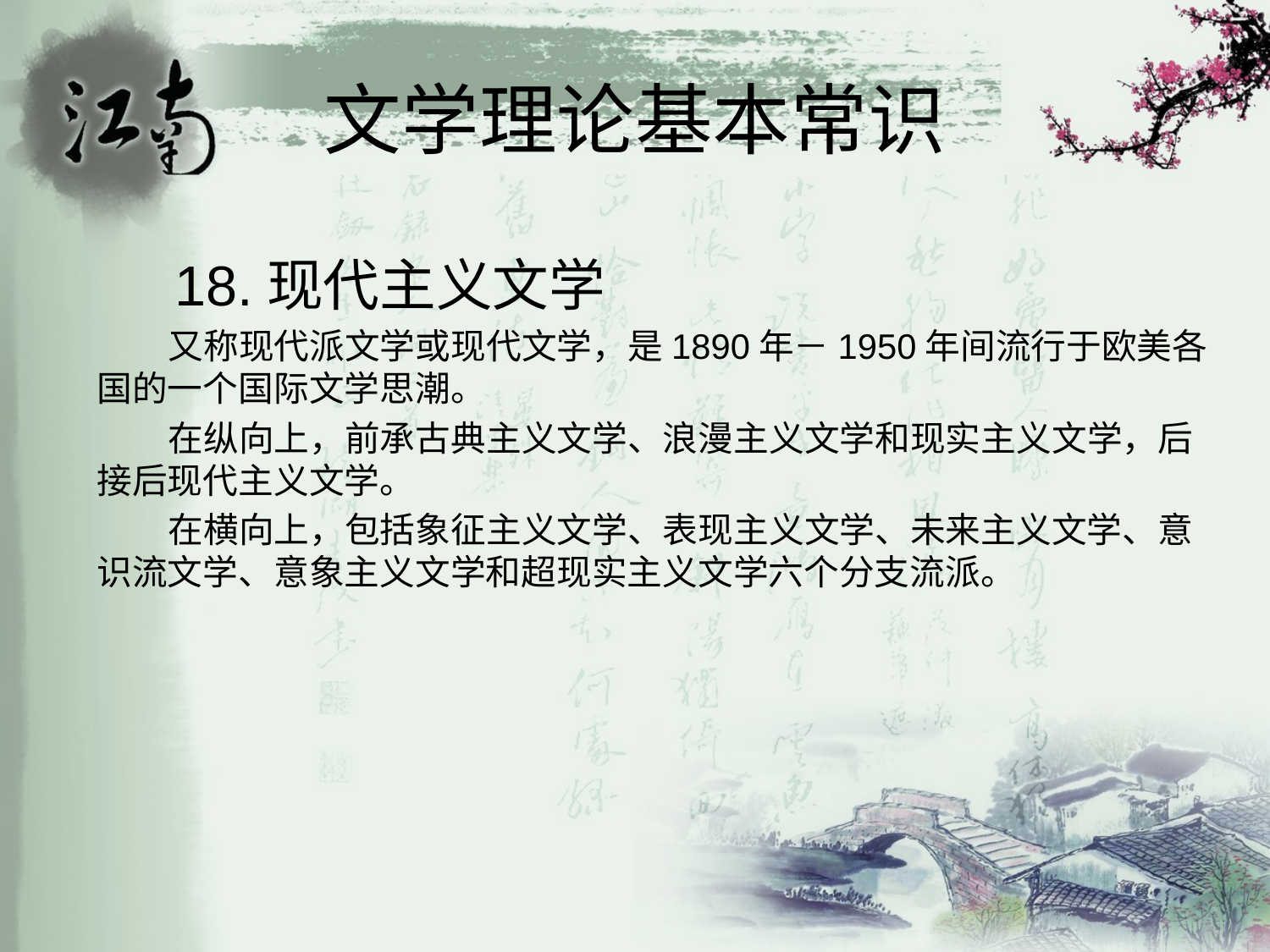

# 文学理论基本常识
        18.现代主义文学
        又称现代派文学或现代文学，是1890年－1950年间流行于欧美各国的一个国际文学思潮。
        在纵向上，前承古典主义文学、浪漫主义文学和现实主义文学，后接后现代主义文学。
        在横向上，包括象征主义文学、表现主义文学、未来主义文学、意识流文学、意象主义文学和超现实主义文学六个分支流派。